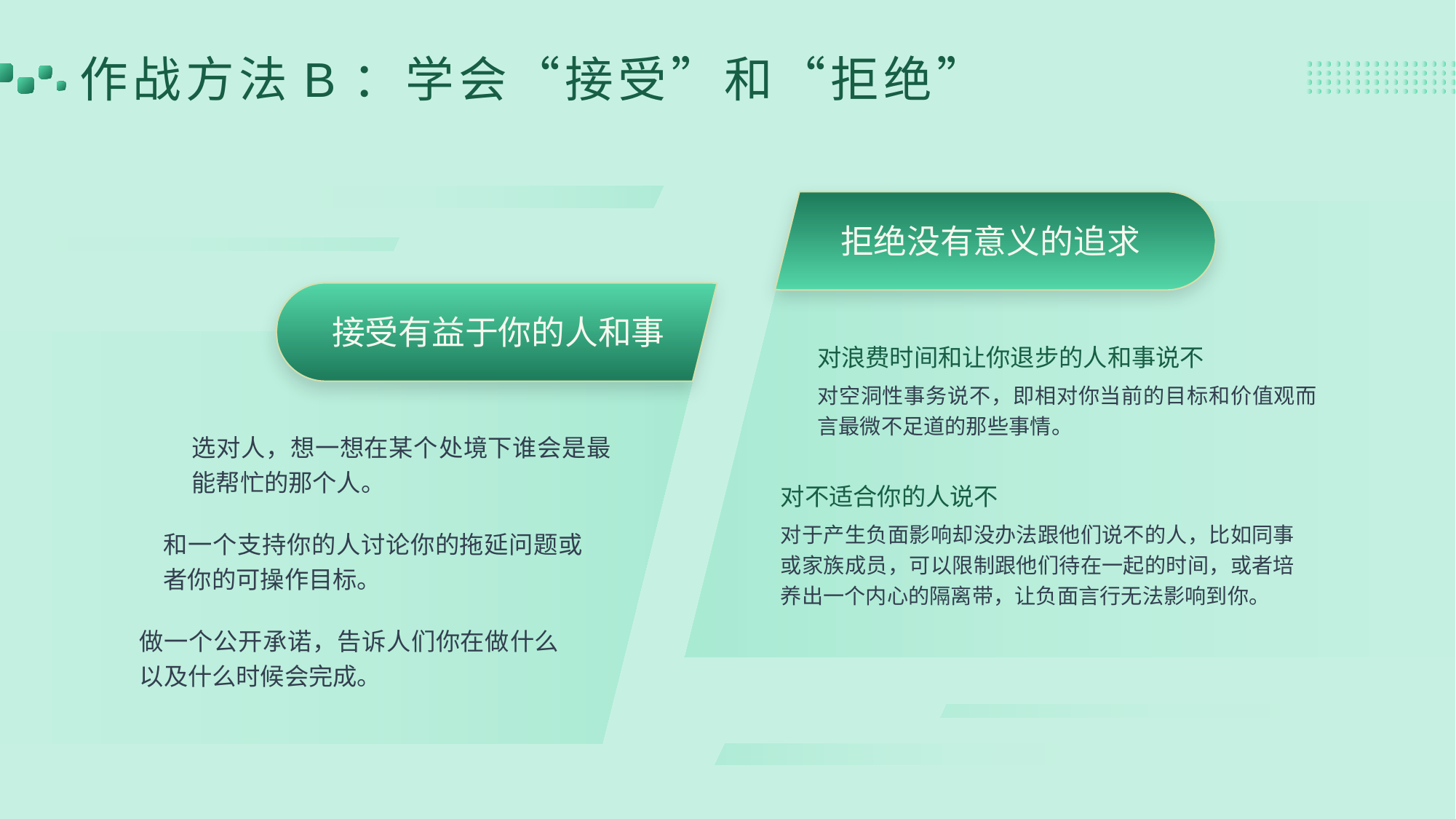

作战方法B：学会“接受”和“拒绝”

拒绝没有意义的追求

接受有益于你的人和事
对浪费时间和让你退步的人和事说不

对空洞性事务说不，即相对你当前的目标和价值观而言最微不足道的那些事情。
选对人，想一想在某个处境下谁会是最能帮忙的那个人。
对不适合你的人说不
对于产生负面影响却没办法跟他们说不的人，比如同事或家族成员，可以限制跟他们待在一起的时间，或者培养出一个内心的隔离带，让负面言行无法影响到你。
和一个支持你的人讨论你的拖延问题或者你的可操作目标。
做一个公开承诺，告诉人们你在做什么以及什么时候会完成。